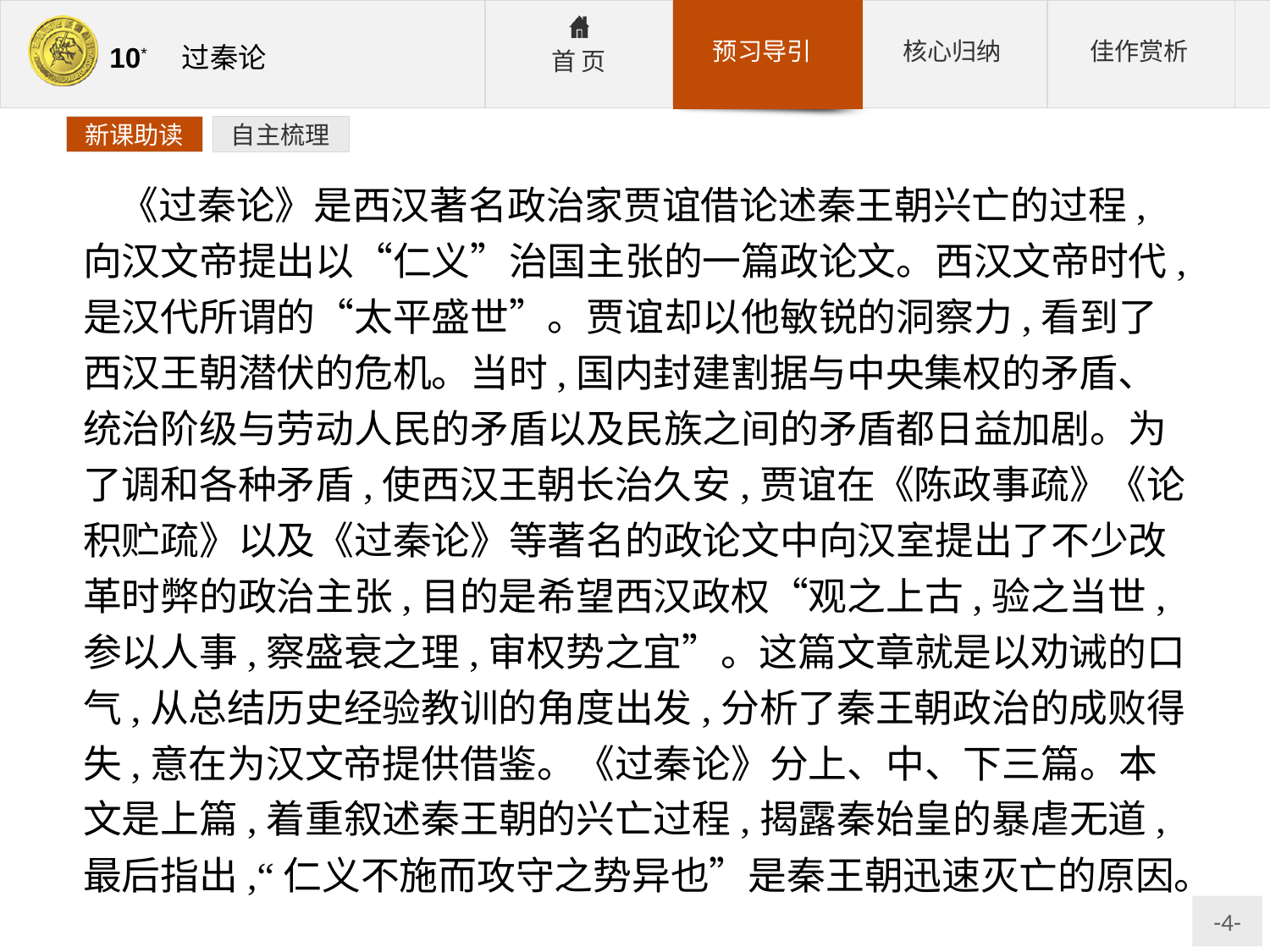

新课助读
自主梳理
《过秦论》是西汉著名政治家贾谊借论述秦王朝兴亡的过程,向汉文帝提出以“仁义”治国主张的一篇政论文。西汉文帝时代,是汉代所谓的“太平盛世”。贾谊却以他敏锐的洞察力,看到了西汉王朝潜伏的危机。当时,国内封建割据与中央集权的矛盾、统治阶级与劳动人民的矛盾以及民族之间的矛盾都日益加剧。为了调和各种矛盾,使西汉王朝长治久安,贾谊在《陈政事疏》《论积贮疏》以及《过秦论》等著名的政论文中向汉室提出了不少改革时弊的政治主张,目的是希望西汉政权“观之上古,验之当世,参以人事,察盛衰之理,审权势之宜”。这篇文章就是以劝诫的口气,从总结历史经验教训的角度出发,分析了秦王朝政治的成败得失,意在为汉文帝提供借鉴。《过秦论》分上、中、下三篇。本文是上篇,着重叙述秦王朝的兴亡过程,揭露秦始皇的暴虐无道,最后指出,“仁义不施而攻守之势异也”是秦王朝迅速灭亡的原因。